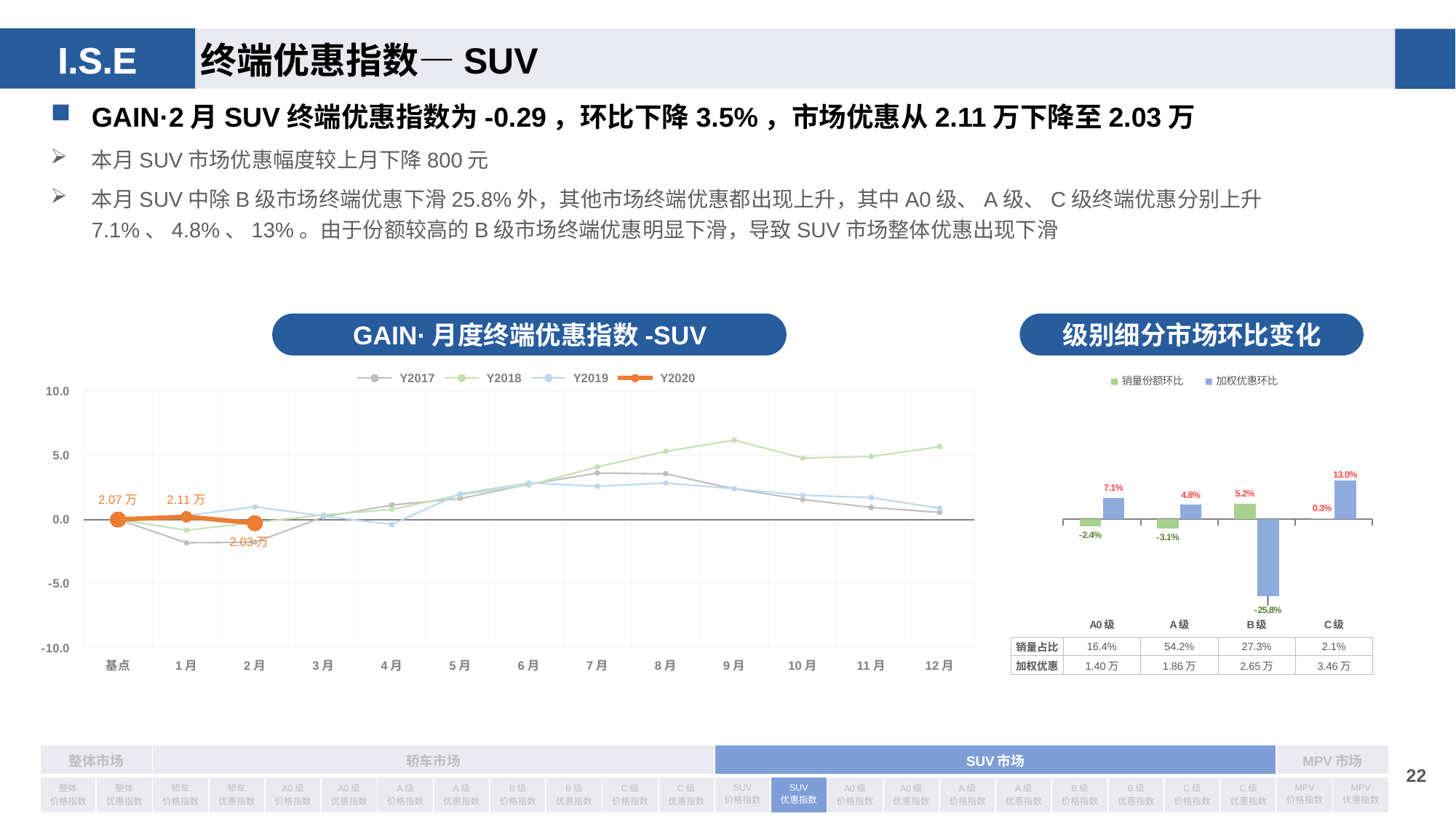

终端优惠指数—SUV
GAIN·2月SUV终端优惠指数为-0.29，环比下降3.5%，市场优惠从2.11万下降至2.03万
本月SUV市场优惠幅度较上月下降800元
本月SUV中除B级市场终端优惠下滑25.8%外，其他市场终端优惠都出现上升，其中A0级、A级、C级终端优惠分别上升7.1%、4.8%、13%。由于份额较高的B级市场终端优惠明显下滑，导致SUV市场整体优惠出现下滑
GAIN·月度终端优惠指数-SUV

级别细分市场环比变化

### Chart

| Category |  Y2017  |  Y2018  |  Y2019  |  Y2020  |
|---|---|---|---|---|
| 基点 | 0.0 | 0.0 | 0.0 | 0.0 |
| 1月 | -1.82 | -0.84 | 0.3 | 0.21 |
| 2月 | -1.78 | -0.24 | 0.99 | -0.29 |
| 3月 | 0.19 | 0.36 | 0.27 | None |
| 4月 | 1.13 | 0.78 | -0.39 | None |
| 5月 | 1.63 | 1.92 | 2.01 | None |
| 6月 | 2.74 | 2.69 | 2.85 | None |
| 7月 | 3.62 | 4.09 | 2.59 | None |
| 8月 | 3.56 | 5.31 | 2.84 | None |
| 9月 | 2.39 | 6.18 | 2.4 | None |
| 10月 | 1.55 | 4.79 | 1.89 | None |
| 11月 | 0.94 | 4.91 | 1.71 | None |
| 12月 | 0.55 | 5.67 | 0.88 | None |

### Chart

| Category | 销量份额环比 | 加权优惠环比 |
|---|---|---|
| A0级 | -0.024 | 0.071 |
| A级 | -0.031 | 0.048 |
| B级 | 0.052 | -0.258 |
| C级 | 0.003 | 0.13 |
| 销量占比 | 16.4% | 54.2% | 27.3% | 2.1% |
| --- | --- | --- | --- | --- |
| 加权优惠 | 1.40万 | 1.86万 | 2.65万 | 3.46万 |
| 整体市场 |  | 轿车市场 |  |  |  |  |  |  |  |  |  | SUV市场 |  |  |  |  |  |  |  |  |  | MPV市场 |  |
| --- | --- | --- | --- | --- | --- | --- | --- | --- | --- | --- | --- | --- | --- | --- | --- | --- | --- | --- | --- | --- | --- | --- | --- |
| 整体 价格指数 | 整体 优惠指数 | 轿车 价格指数 | 轿车 优惠指数 | A0级 价格指数 | A0级 优惠指数 | A级 价格指数 | A级 优惠指数 | B级 价格指数 | B级 优惠指数 | C级 价格指数 | C级 优惠指数 | SUV 价格指数 | SUV 优惠指数 | A0级 价格指数 | A0级 优惠指数 | A级 价格指数 | A级 优惠指数 | B级 价格指数 | B级 优惠指数 | C级 价格指数 | C级 优惠指数 | MPV 价格指数 | MPV 优惠指数 |
22